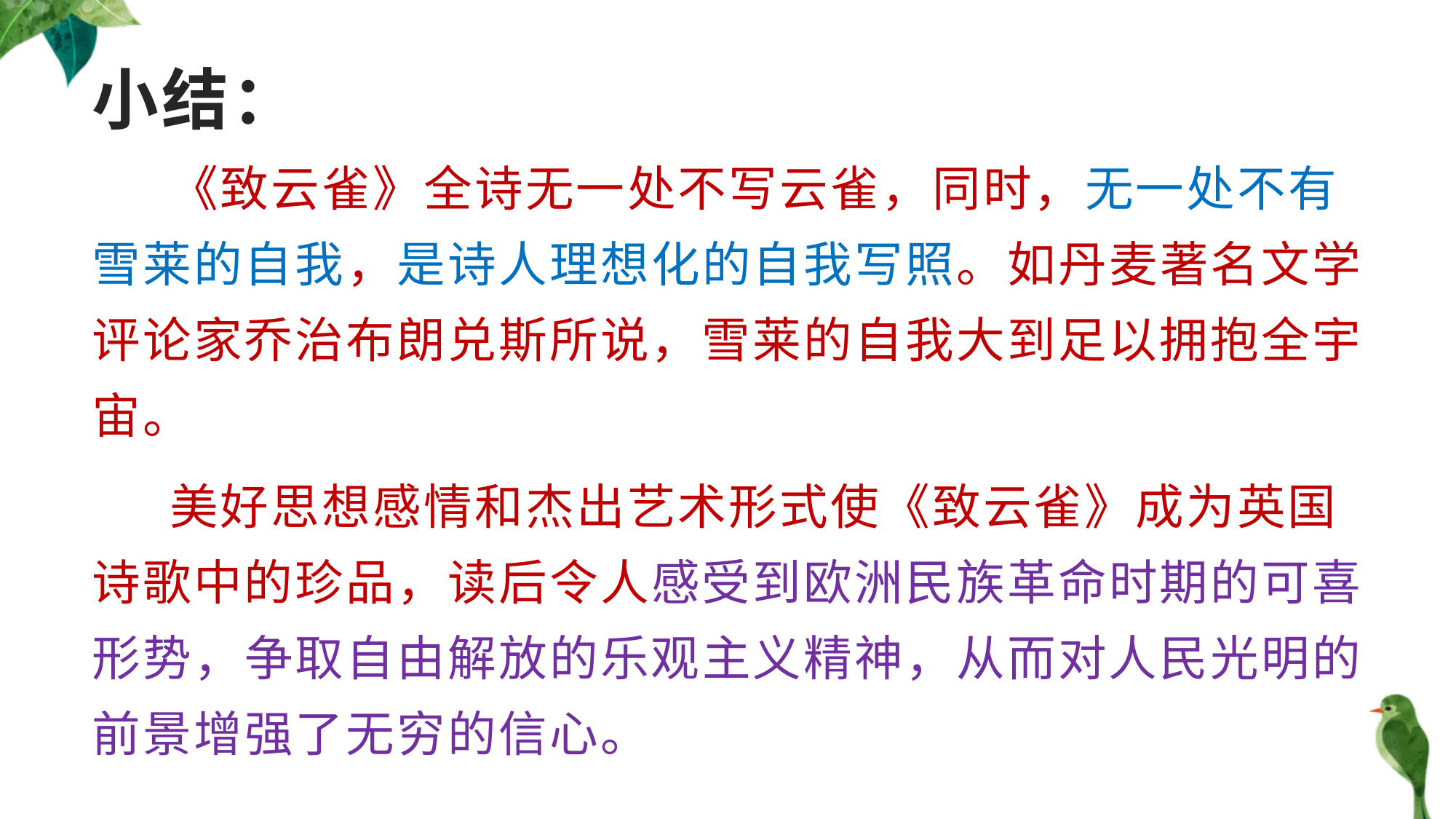

# 小结：
     《致云雀》全诗无一处不写云雀，同时，无一处不有雪莱的自我，是诗人理想化的自我写照。如丹麦著名文学评论家乔治布朗兑斯所说，雪莱的自我大到足以拥抱全宇宙。
     美好思想感情和杰出艺术形式使《致云雀》成为英国诗歌中的珍品，读后令人感受到欧洲民族革命时期的可喜形势，争取自由解放的乐观主义精神，从而对人民光明的前景增强了无穷的信心。